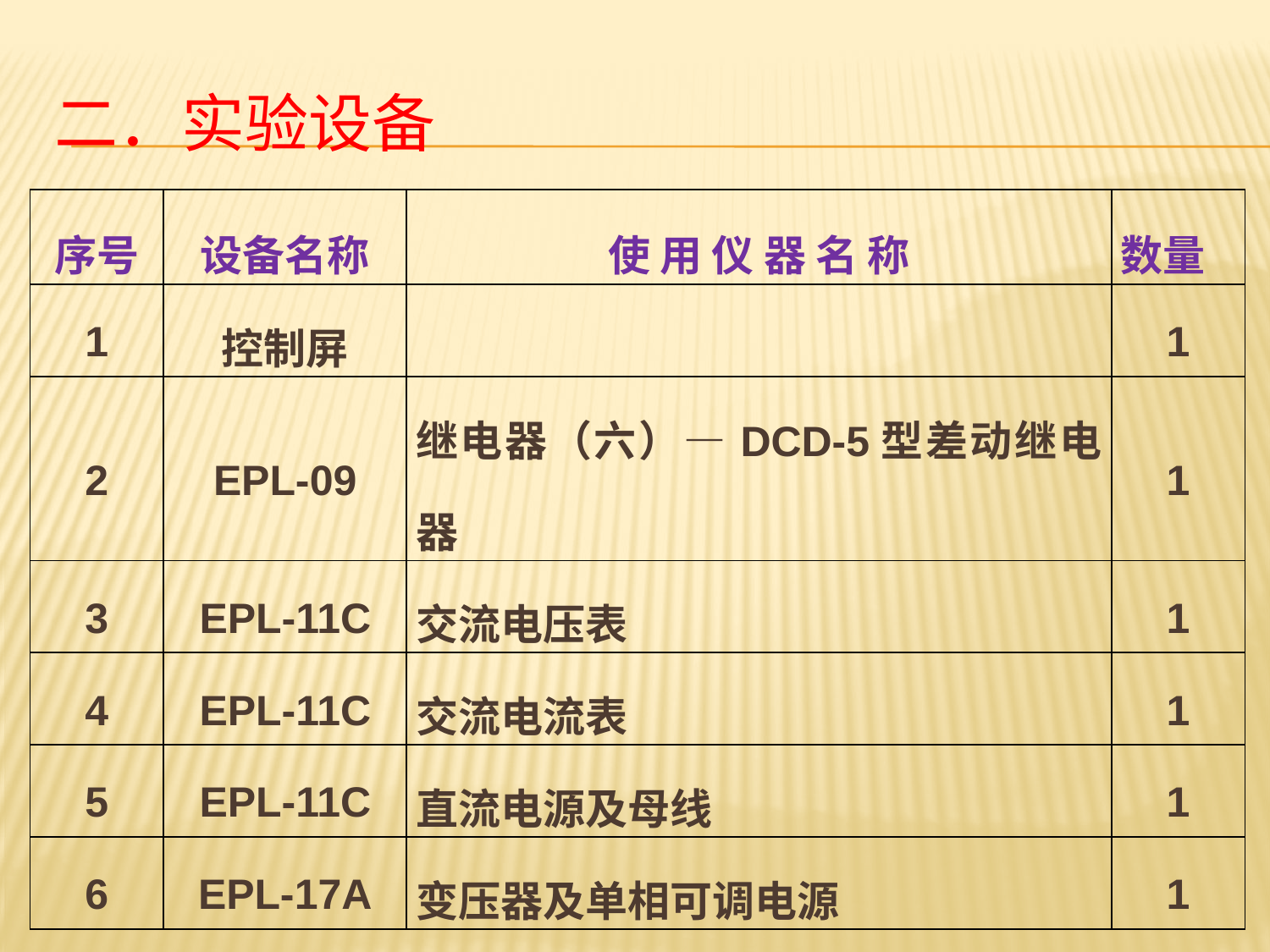

# 二．实验设备
| 序号 | 设备名称 | 使 用 仪 器 名 称 | 数量 |
| --- | --- | --- | --- |
| 1 | 控制屏 |  | 1 |
| 2 | EPL-09 | 继电器（六）—DCD-5型差动继电器 | 1 |
| 3 | EPL-11C | 交流电压表 | 1 |
| 4 | EPL-11C | 交流电流表 | 1 |
| 5 | EPL-11C | 直流电源及母线 | 1 |
| 6 | EPL-17A | 变压器及单相可调电源 | 1 |